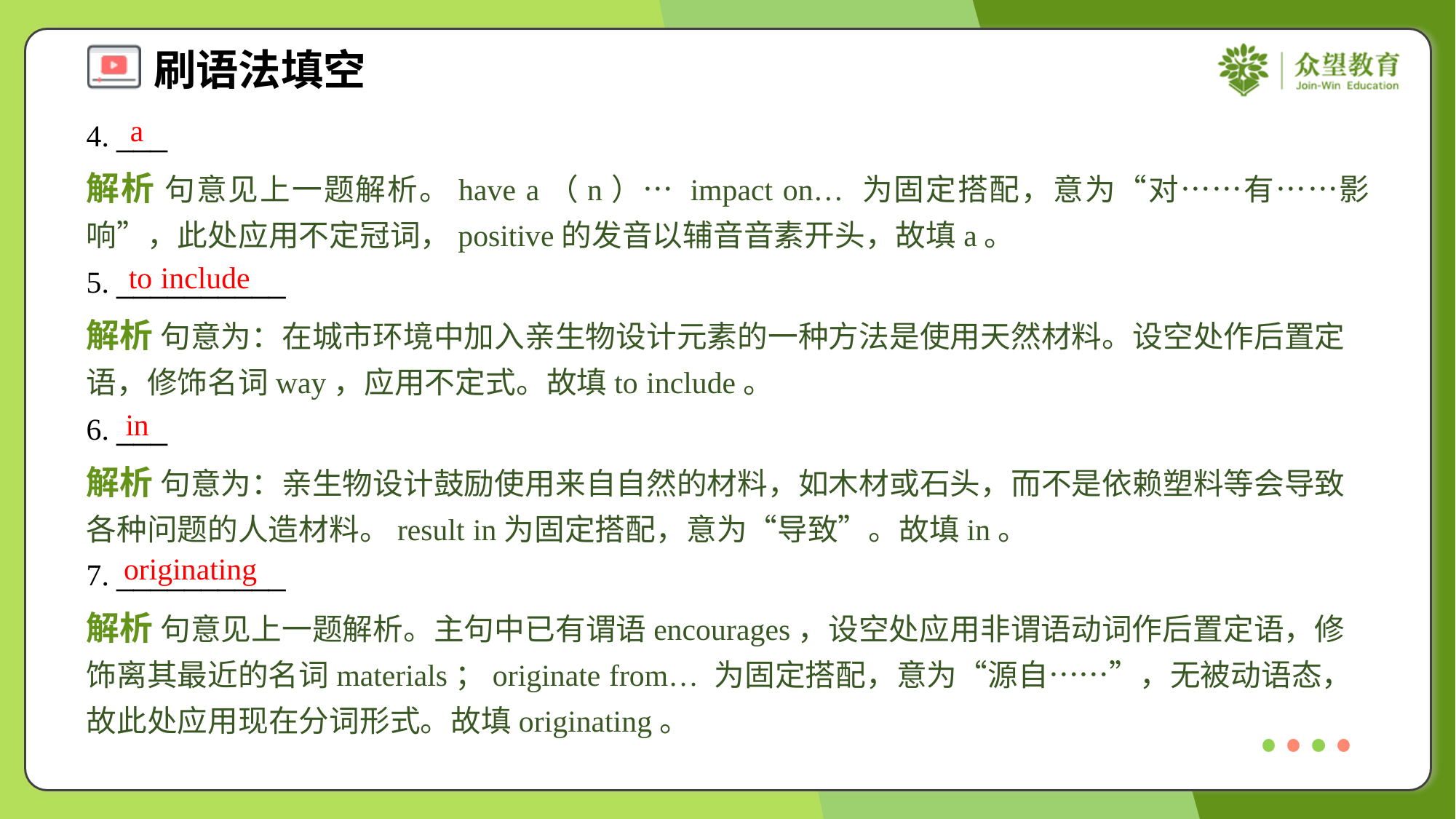

a
4. ___
解析 句意见上一题解析。have a（n）… impact on… 为固定搭配，意为“对……有……影响”，此处应用不定冠词，positive的发音以辅音音素开头，故填a。
to include
5. __________
解析 句意为：在城市环境中加入亲生物设计元素的一种方法是使用天然材料。设空处作后置定语，修饰名词way，应用不定式。故填to include。
in
6. ___
解析 句意为：亲生物设计鼓励使用来自自然的材料，如木材或石头，而不是依赖塑料等会导致各种问题的人造材料。result in为固定搭配，意为“导致”。故填in。
originating
7. __________
解析 句意见上一题解析。主句中已有谓语encourages，设空处应用非谓语动词作后置定语，修饰离其最近的名词materials；originate from… 为固定搭配，意为“源自……”，无被动语态，故此处应用现在分词形式。故填originating。